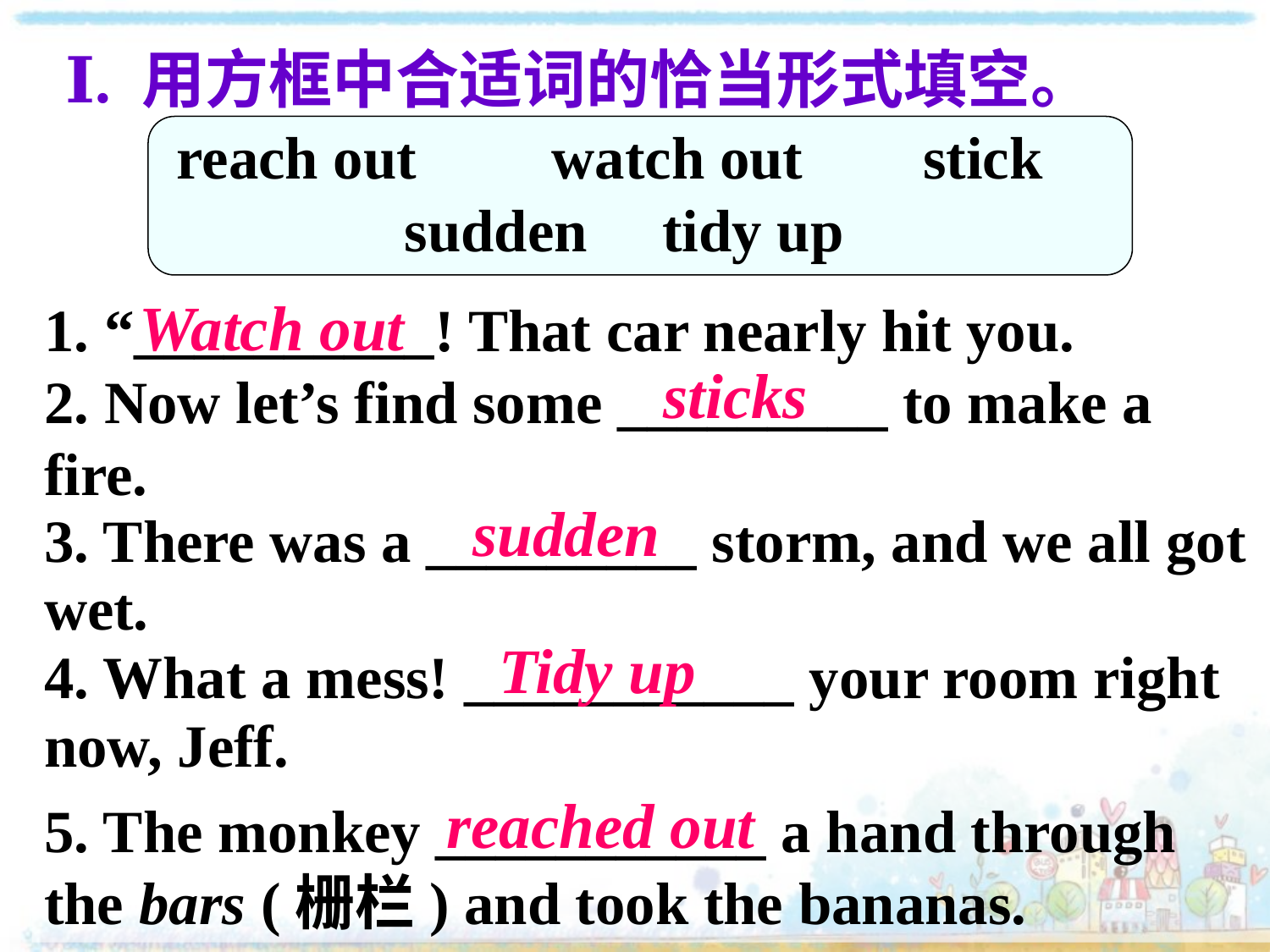

Ⅰ. 用方框中合适词的恰当形式填空。
  reach out         watch out        stick
sudden     tidy up

Watch out
1. “__________! That car nearly hit you.
2. Now let’s find some _________ to make a fire.
3. There was a _________ storm, and we all got wet.
4. What a mess! ___________ your room right now, Jeff.
5. The monkey ___________ a hand through the bars (栅栏) and took the bananas.
 sticks
 sudden
Tidy up
  reached out